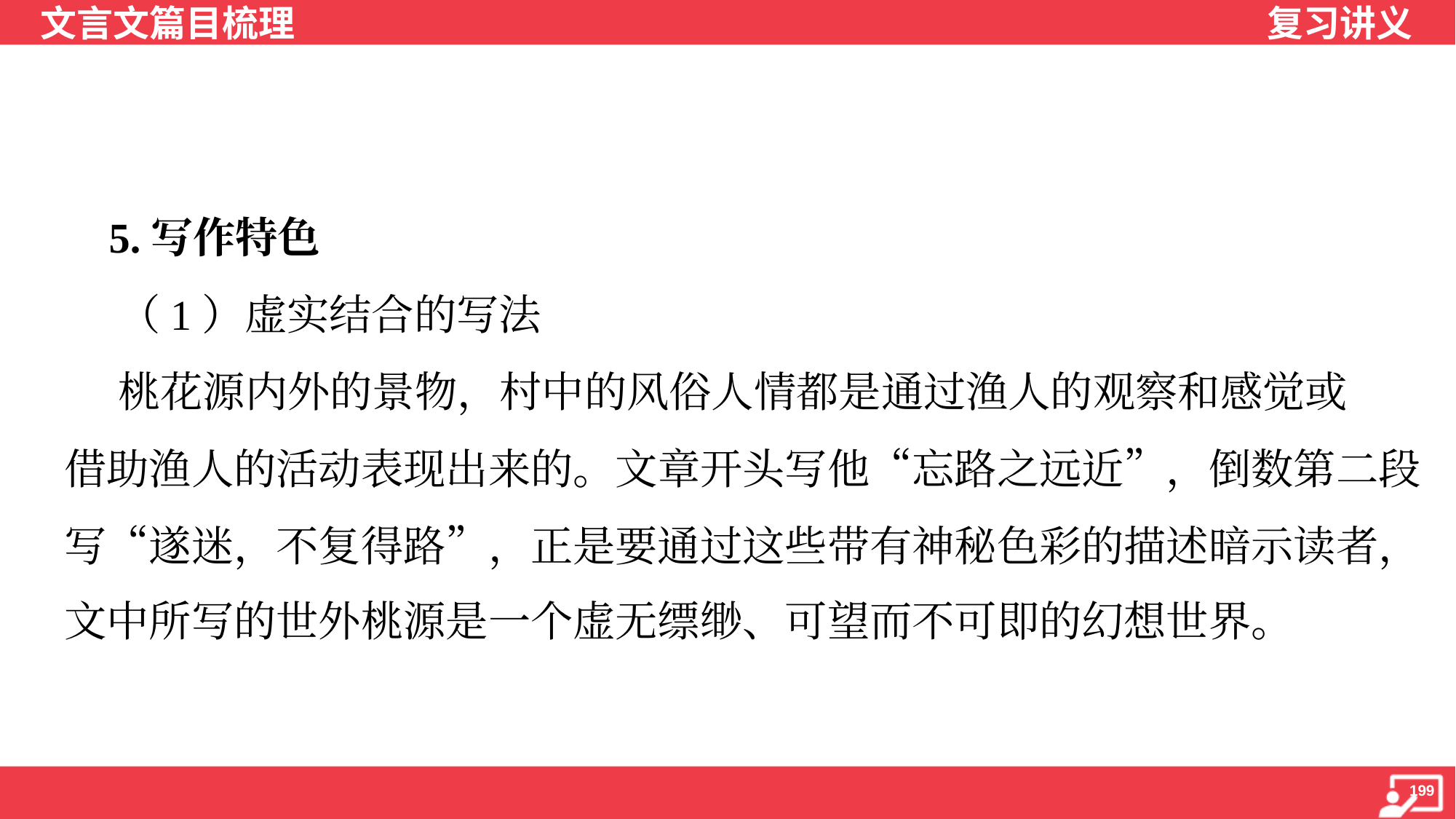

5.写作特色
    （1）虚实结合的写法
    桃花源内外的景物，村中的风俗人情都是通过渔人的观察和感觉或
借助渔人的活动表现出来的。文章开头写他“忘路之远近”，倒数第二段
写“遂迷，不复得路”，正是要通过这些带有神秘色彩的描述暗示读者，
文中所写的世外桃源是一个虚无缥缈、可望而不可即的幻想世界。